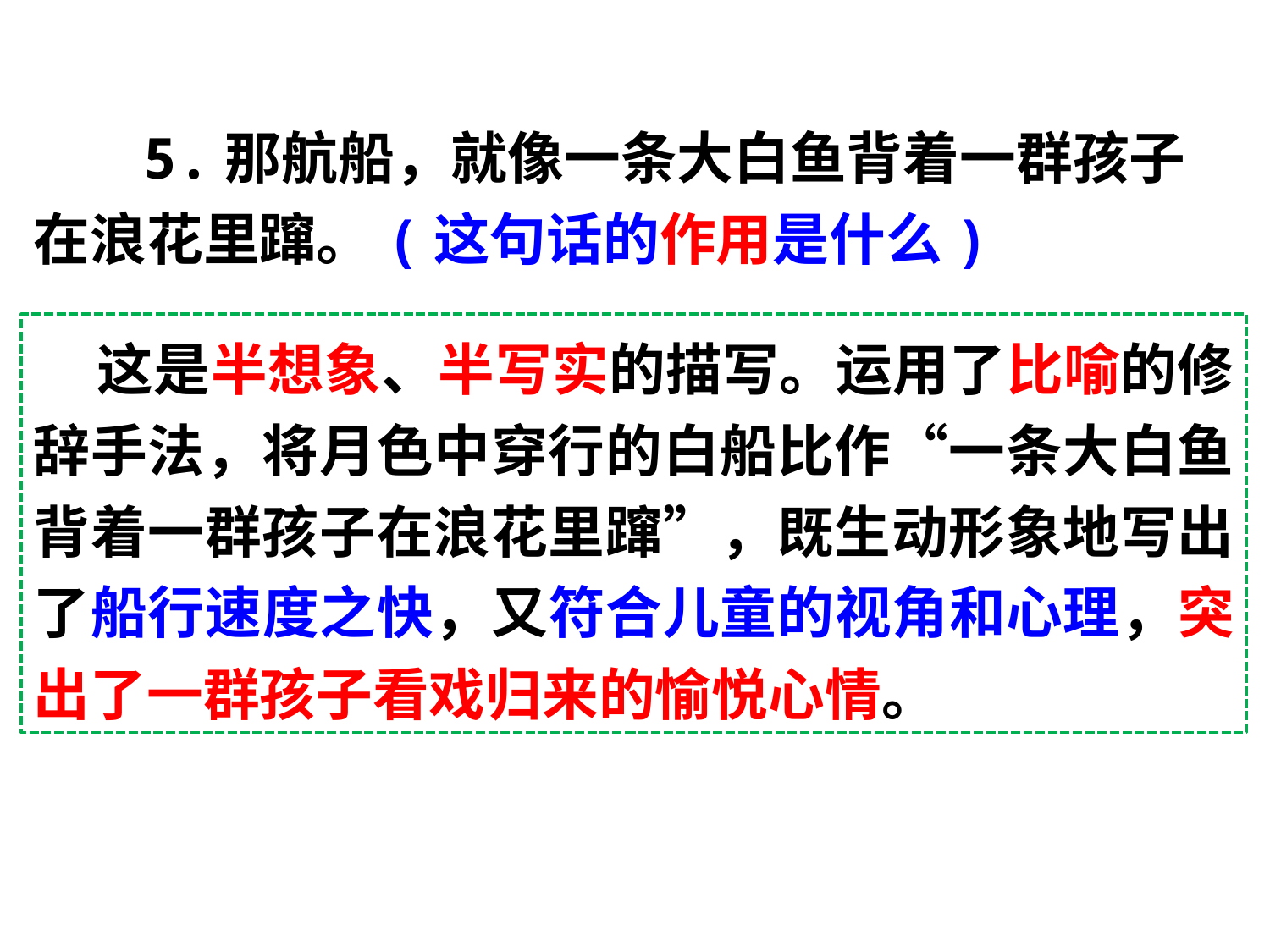

5.那航船，就像一条大白鱼背着一群孩子在浪花里蹿。(这句话的作用是什么)
这是半想象、半写实的描写。运用了比喻的修辞手法，将月色中穿行的白船比作“一条大白鱼背着一群孩子在浪花里蹿”，既生动形象地写出了船行速度之快，又符合儿童的视角和心理，突出了一群孩子看戏归来的愉悦心情。